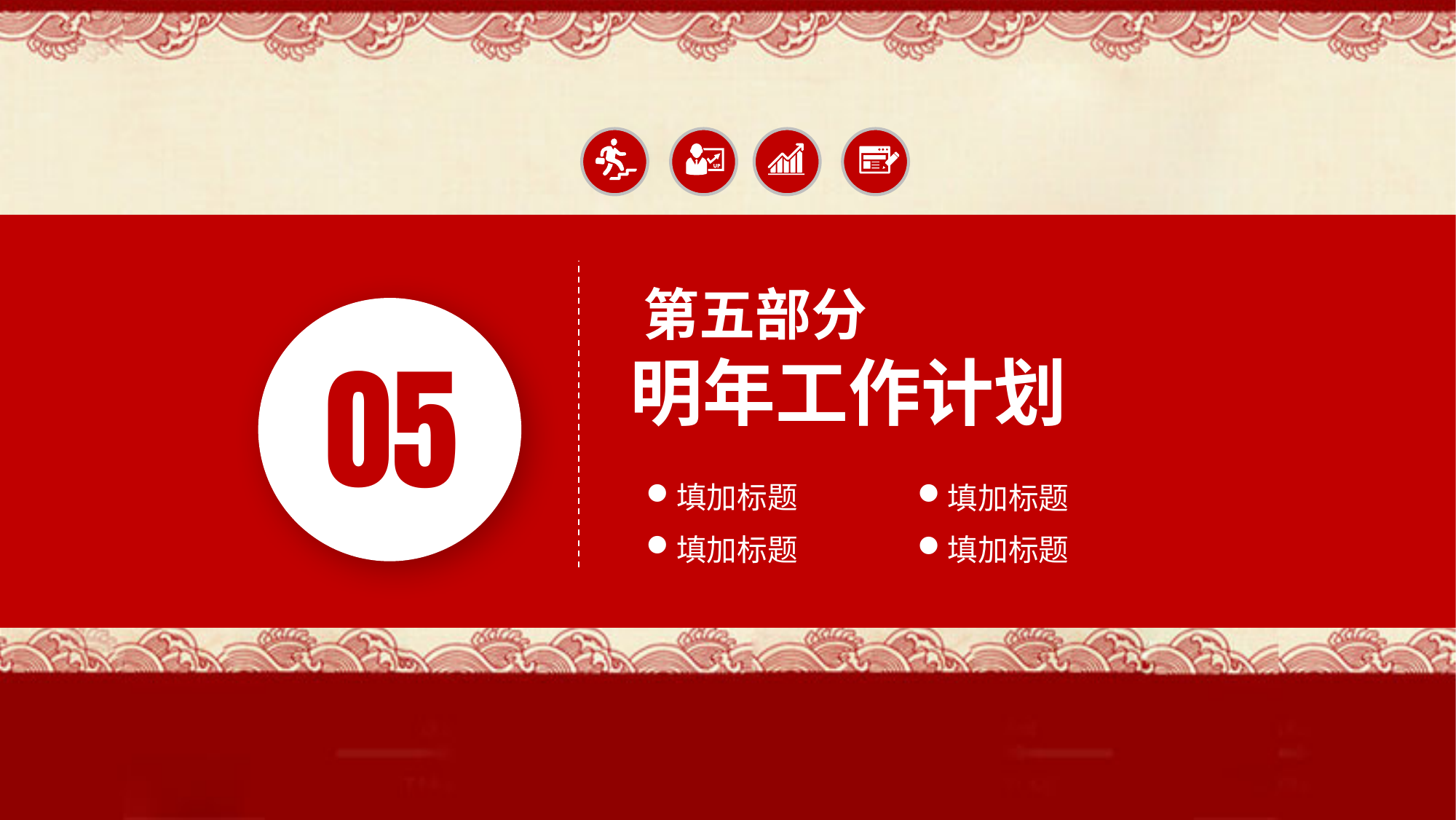

第五部分
明年工作计划

05
填加标题
填加标题
填加标题
填加标题